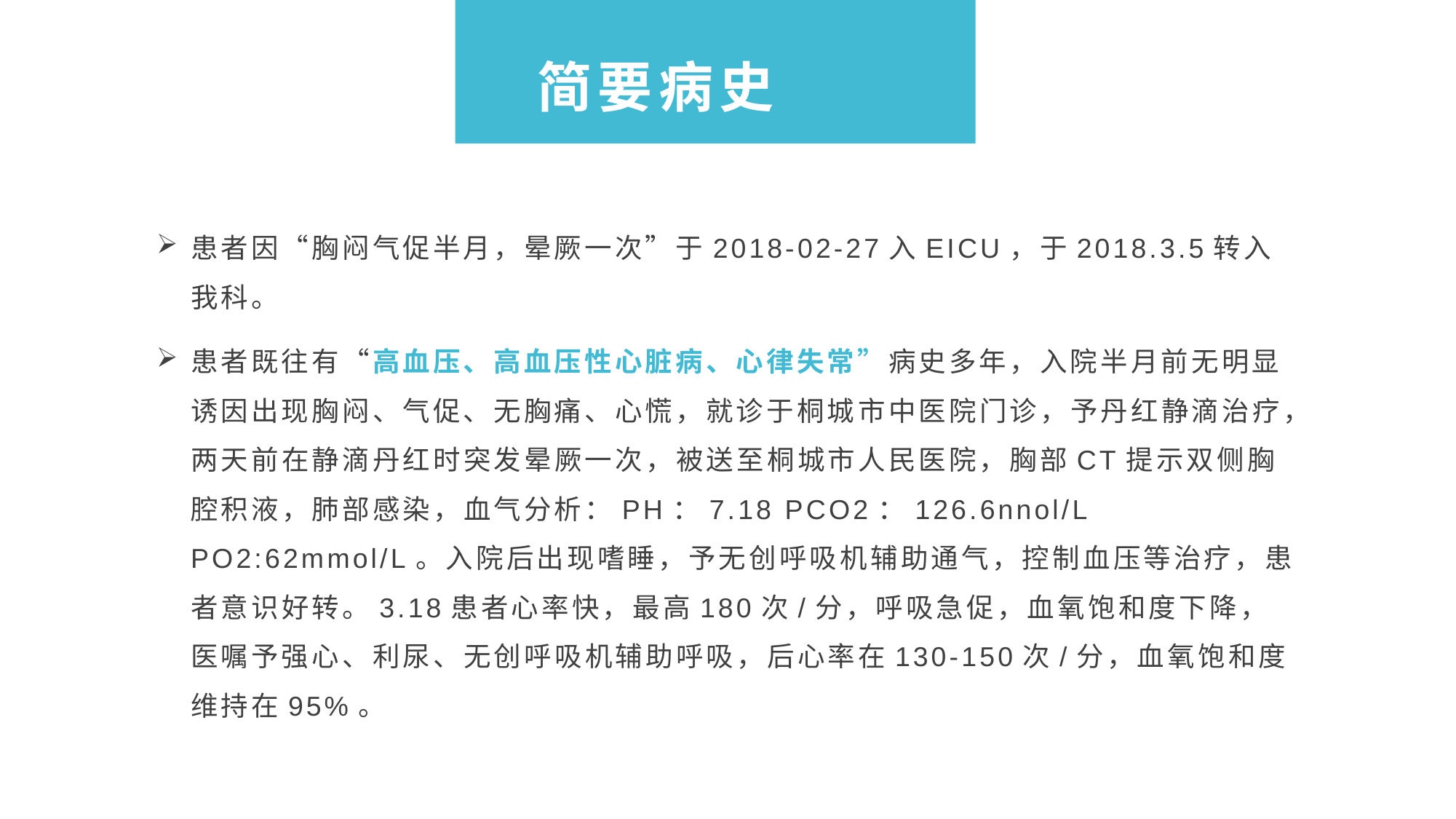

简要病史
患者因“胸闷气促半月，晕厥一次”于2018-02-27入EICU，于2018.3.5转入我科。
患者既往有“高血压、高血压性心脏病、心律失常”病史多年，入院半月前无明显诱因出现胸闷、气促、无胸痛、心慌，就诊于桐城市中医院门诊，予丹红静滴治疗，两天前在静滴丹红时突发晕厥一次，被送至桐城市人民医院，胸部CT提示双侧胸腔积液，肺部感染，血气分析：PH：7.18 PCO2：126.6nnol/L PO2:62mmol/L。入院后出现嗜睡，予无创呼吸机辅助通气，控制血压等治疗，患者意识好转。3.18患者心率快，最高180次/分，呼吸急促，血氧饱和度下降，医嘱予强心、利尿、无创呼吸机辅助呼吸，后心率在130-150次/分，血氧饱和度维持在95%。